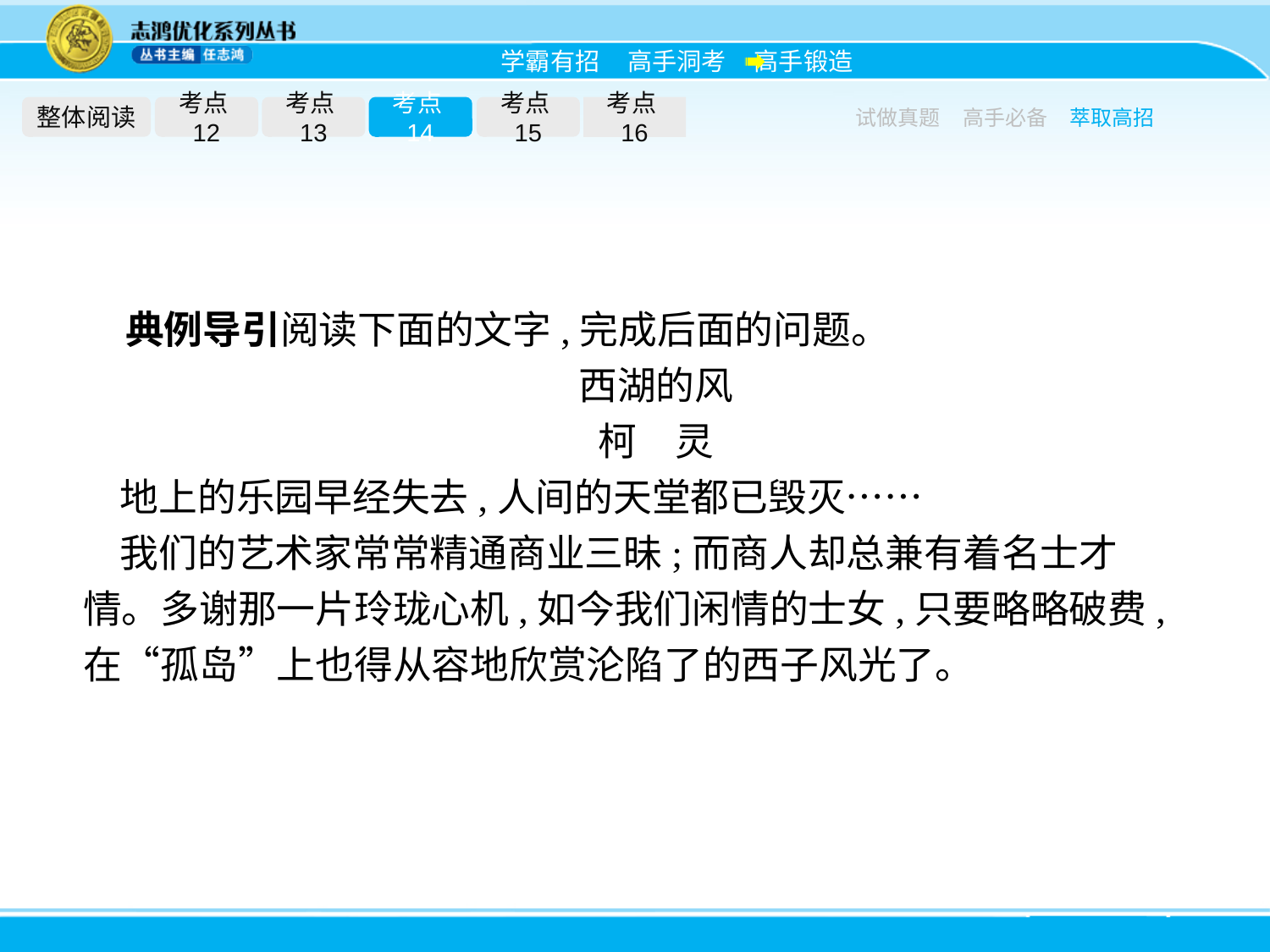

整体阅读
考点12
考点13
考点14
考点15
考点16
试做真题
高手必备
萃取高招
典例导引阅读下面的文字,完成后面的问题。
西湖的风
柯　灵
地上的乐园早经失去,人间的天堂都已毁灭……
我们的艺术家常常精通商业三昧;而商人却总兼有着名士才情。多谢那一片玲珑心机,如今我们闲情的士女,只要略略破费,在“孤岛”上也得从容地欣赏沦陷了的西子风光了。